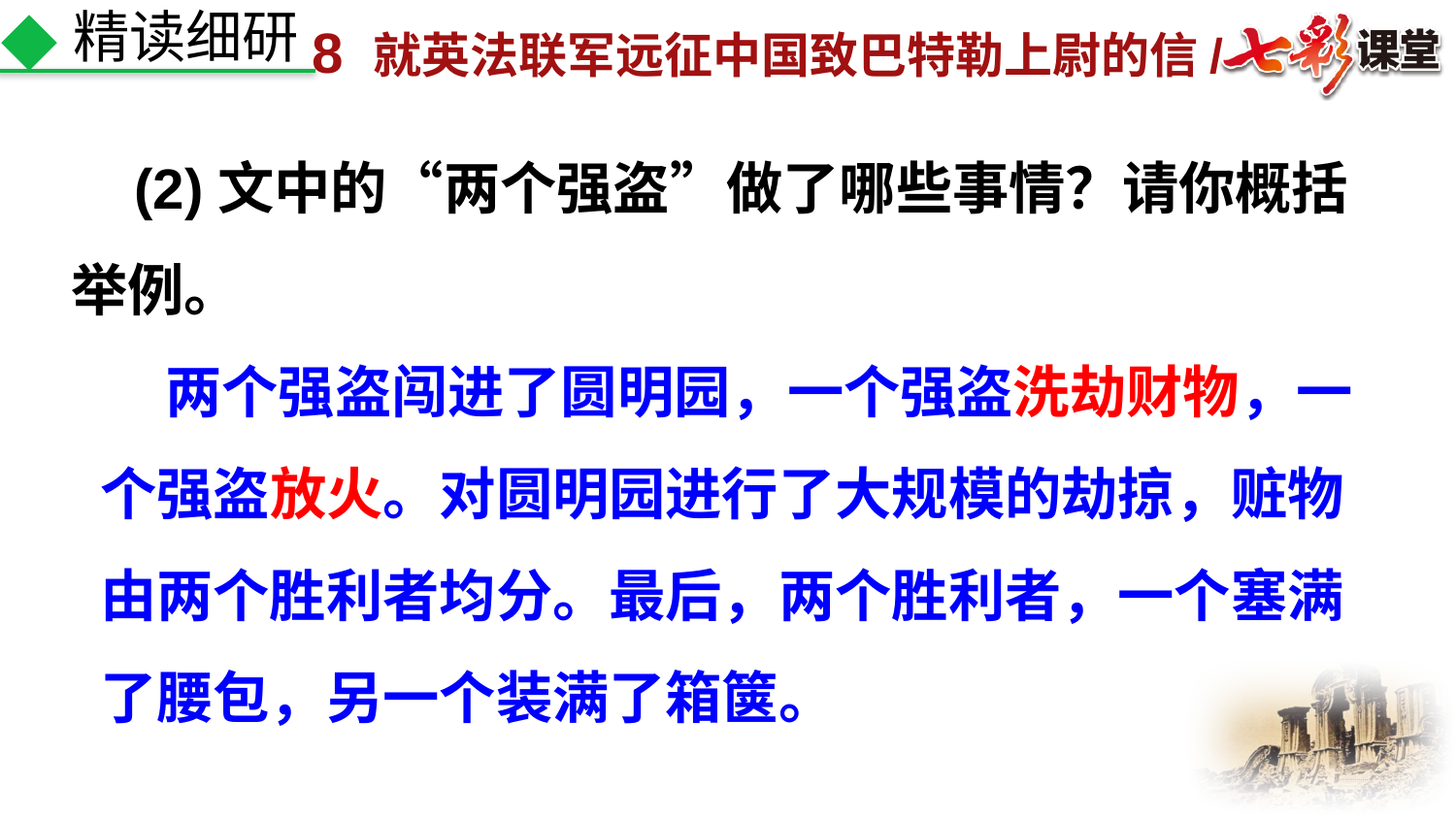

精读细研

    (2)文中的“两个强盗”做了哪些事情？请你概括举例。
    两个强盗闯进了圆明园，一个强盗洗劫财物，一个强盗放火。对圆明园进行了大规模的劫掠，赃物由两个胜利者均分。最后，两个胜利者，一个塞满了腰包，另一个装满了箱箧。